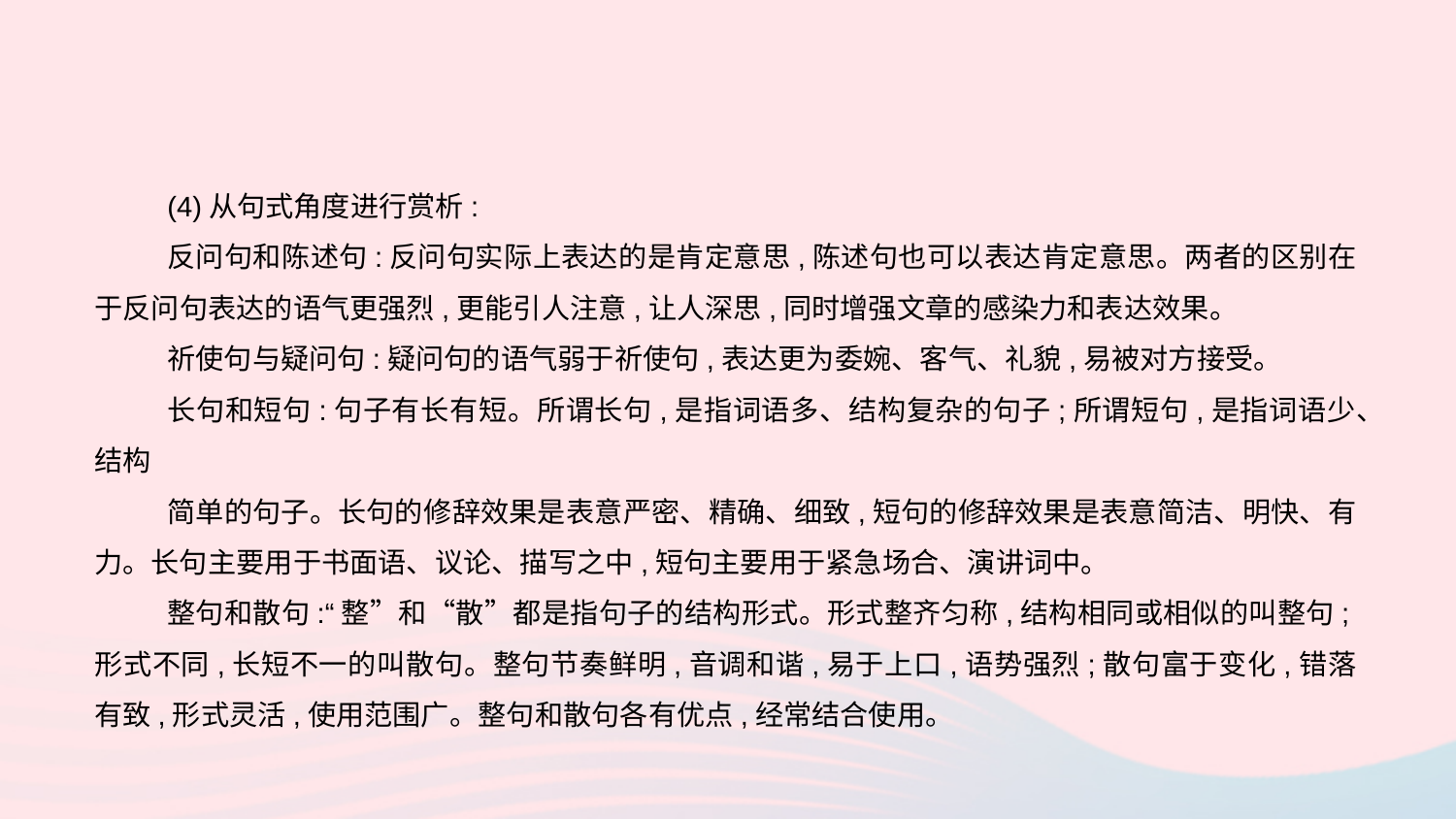

(4)从句式角度进行赏析:
反问句和陈述句:反问句实际上表达的是肯定意思,陈述句也可以表达肯定意思。两者的区别在于反问句表达的语气更强烈,更能引人注意,让人深思,同时增强文章的感染力和表达效果。
祈使句与疑问句:疑问句的语气弱于祈使句,表达更为委婉、客气、礼貌,易被对方接受。
长句和短句:句子有长有短。所谓长句,是指词语多、结构复杂的句子;所谓短句,是指词语少、结构
简单的句子。长句的修辞效果是表意严密、精确、细致,短句的修辞效果是表意简洁、明快、有力。长句主要用于书面语、议论、描写之中,短句主要用于紧急场合、演讲词中。
整句和散句:“整”和“散”都是指句子的结构形式。形式整齐匀称,结构相同或相似的叫整句;形式不同,长短不一的叫散句。整句节奏鲜明,音调和谐,易于上口,语势强烈;散句富于变化,错落有致,形式灵活,使用范围广。整句和散句各有优点,经常结合使用。